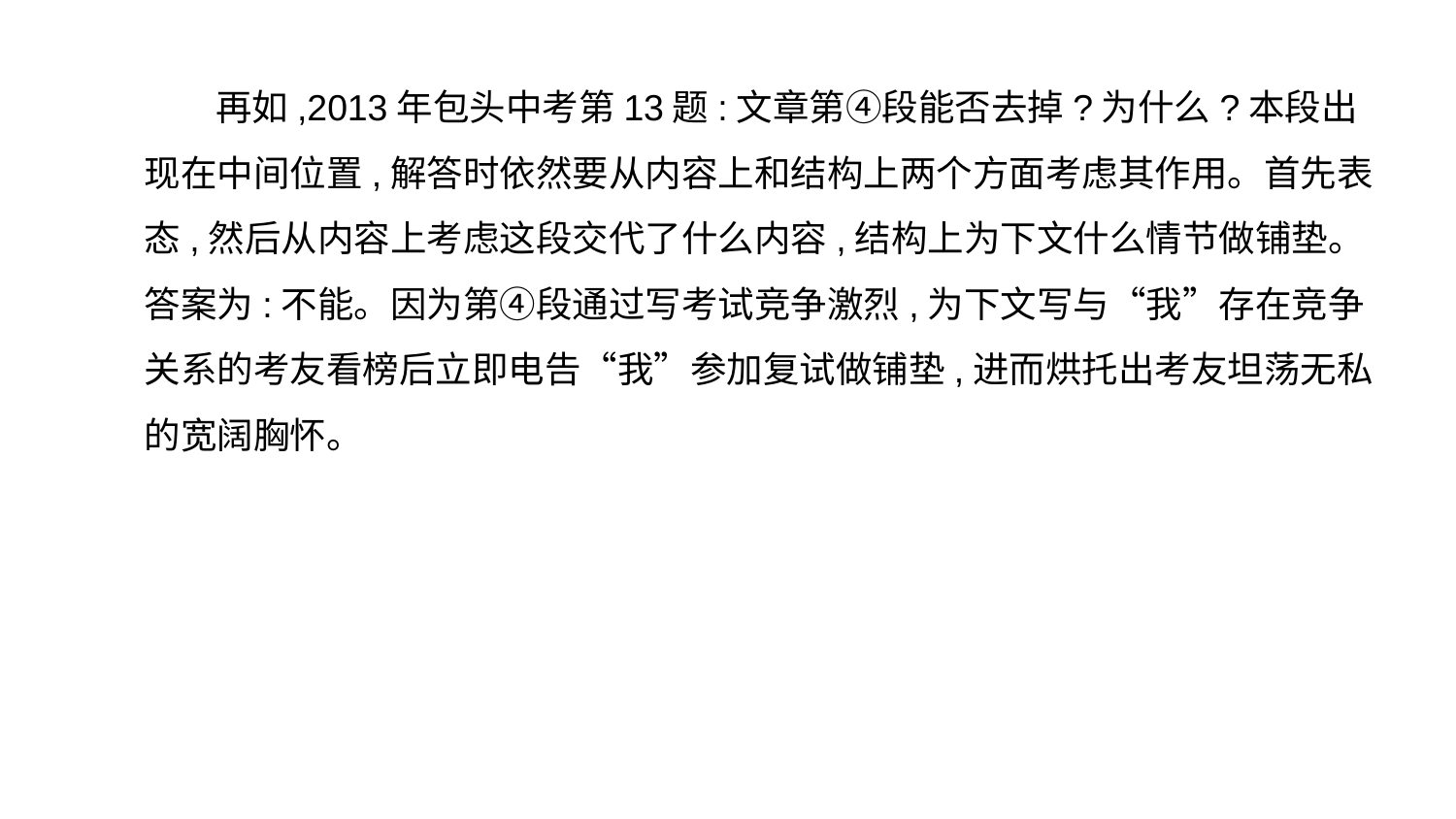

再如,2013年包头中考第13题:文章第④段能否去掉?为什么?本段出现在中间位置,解答时依然要从内容上和结构上两个方面考虑其作用。首先表态,然后从内容上考虑这段交代了什么内容,结构上为下文什么情节做铺垫。答案为:不能。因为第④段通过写考试竞争激烈,为下文写与“我”存在竞争关系的考友看榜后立即电告“我”参加复试做铺垫,进而烘托出考友坦荡无私的宽阔胸怀。